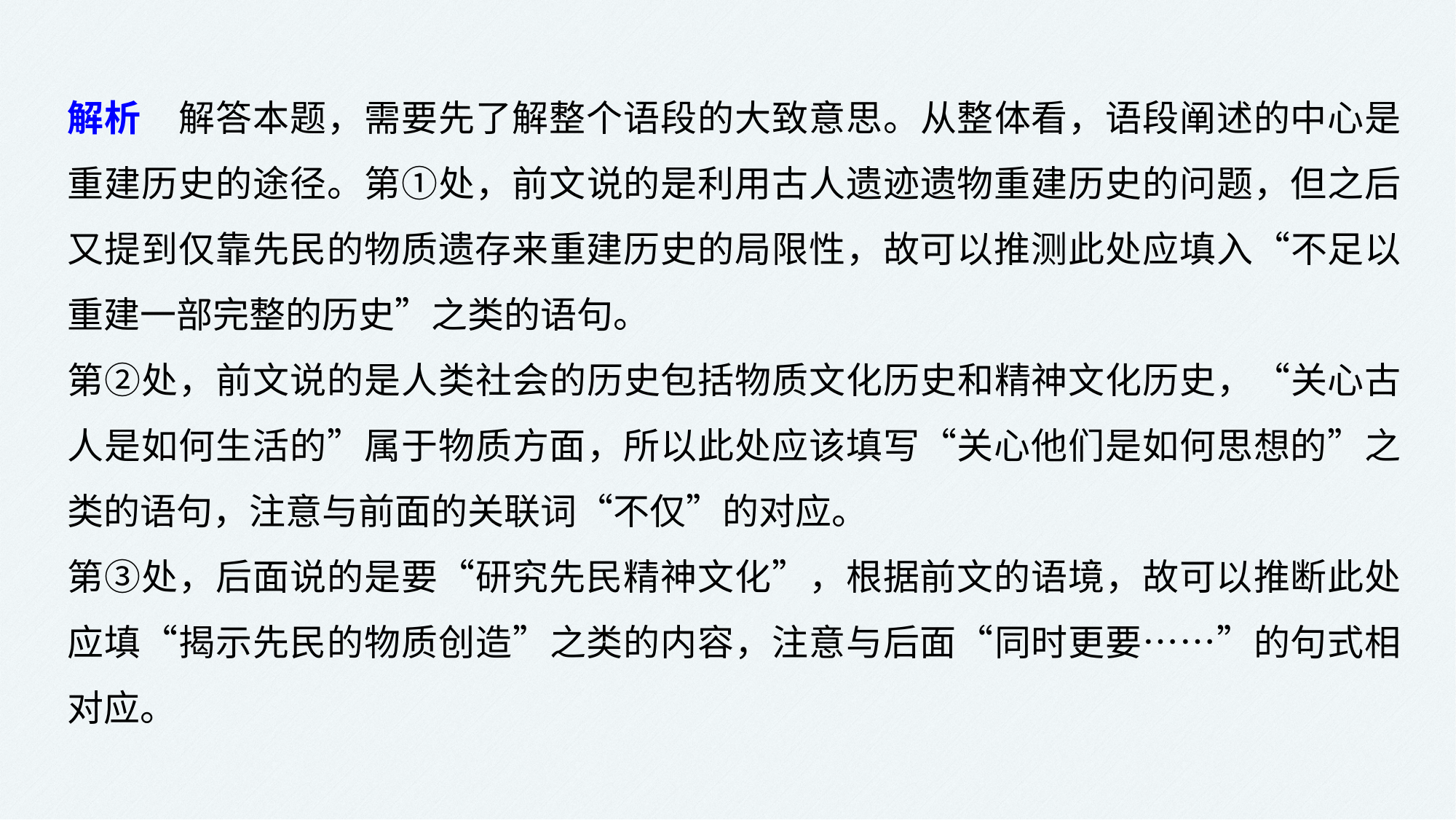

解析　解答本题，需要先了解整个语段的大致意思。从整体看，语段阐述的中心是重建历史的途径。第①处，前文说的是利用古人遗迹遗物重建历史的问题，但之后又提到仅靠先民的物质遗存来重建历史的局限性，故可以推测此处应填入“不足以重建一部完整的历史”之类的语句。
第②处，前文说的是人类社会的历史包括物质文化历史和精神文化历史，“关心古人是如何生活的”属于物质方面，所以此处应该填写“关心他们是如何思想的”之类的语句，注意与前面的关联词“不仅”的对应。
第③处，后面说的是要“研究先民精神文化”，根据前文的语境，故可以推断此处应填“揭示先民的物质创造”之类的内容，注意与后面“同时更要……”的句式相对应。